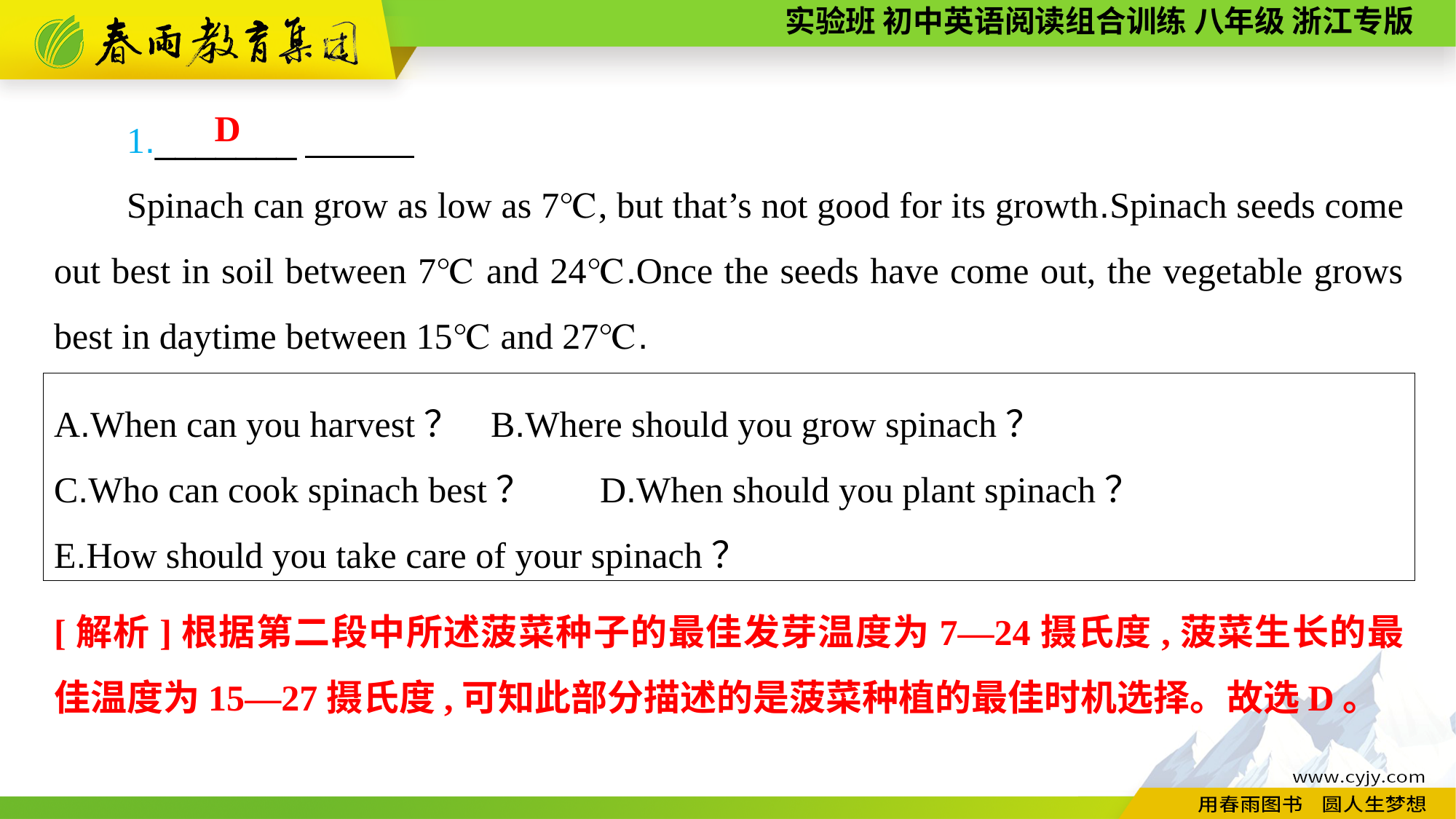

1._______
Spinach can grow as low as 7℃, but that’s not good for its growth.Spinach seeds come out best in soil between 7℃ and 24℃.Once the seeds have come out, the vegetable grows best in daytime between 15℃ and 27℃.
D
A.When can you harvest？	B.Where should you grow spinach？
C.Who can cook spinach best？	D.When should you plant spinach？
E.How should you take care of your spinach？
[解析]根据第二段中所述菠菜种子的最佳发芽温度为7—24摄氏度,菠菜生长的最佳温度为15—27摄氏度,可知此部分描述的是菠菜种植的最佳时机选择。故选D。